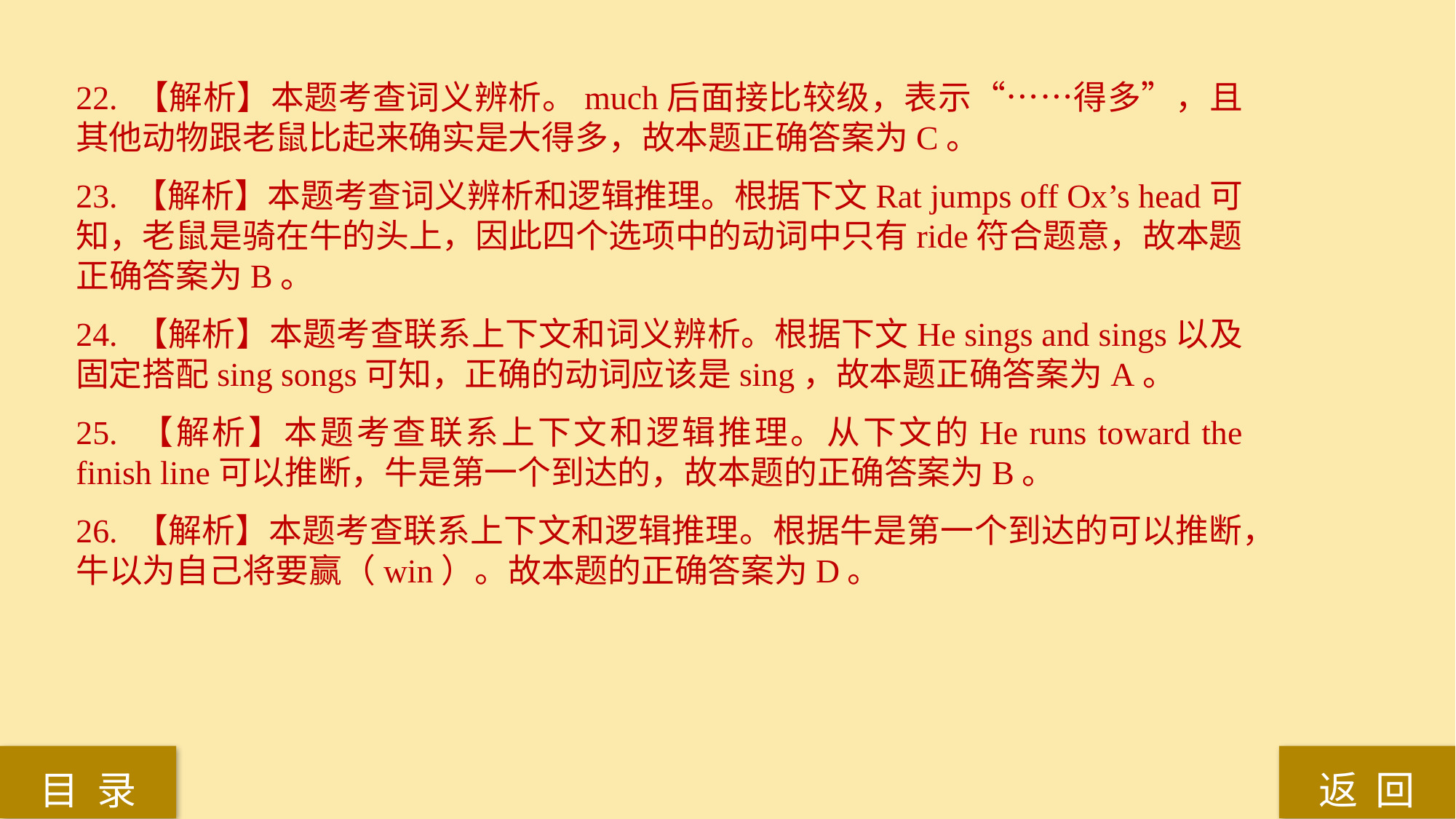

22. 【解析】本题考查词义辨析。much后面接比较级，表示“……得多”，且其他动物跟老鼠比起来确实是大得多，故本题正确答案为C。
23. 【解析】本题考查词义辨析和逻辑推理。根据下文Rat jumps off Ox’s head可知，老鼠是骑在牛的头上，因此四个选项中的动词中只有ride符合题意，故本题正确答案为B。
24. 【解析】本题考查联系上下文和词义辨析。根据下文He sings and sings以及固定搭配sing songs可知，正确的动词应该是sing，故本题正确答案为A。
25. 【解析】本题考查联系上下文和逻辑推理。从下文的He runs toward the finish line可以推断，牛是第一个到达的，故本题的正确答案为B。
26. 【解析】本题考查联系上下文和逻辑推理。根据牛是第一个到达的可以推断，牛以为自己将要赢（win）。故本题的正确答案为D。
返  回